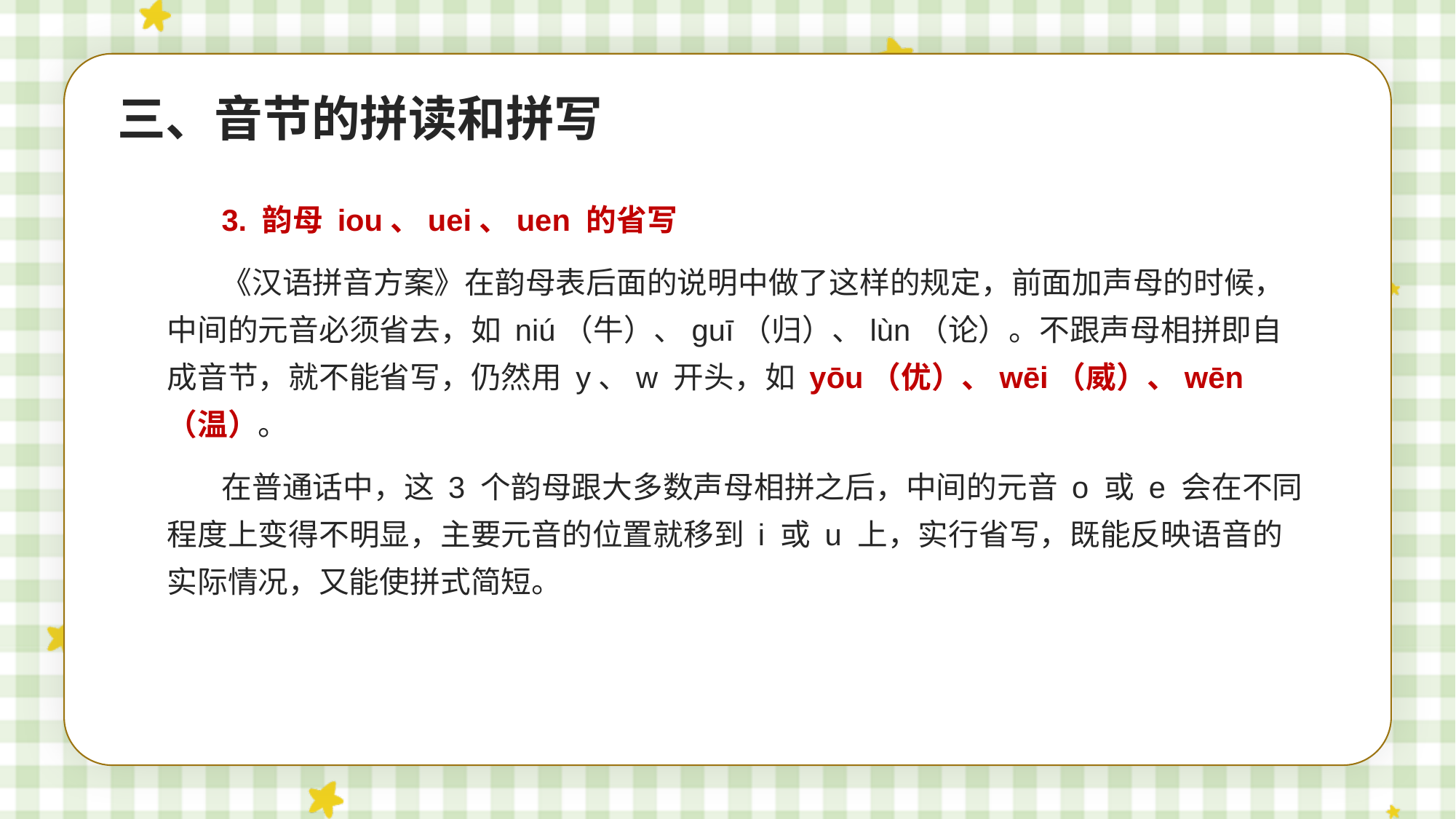

三、音节的拼读和拼写
3. 韵母 iou、uei、uen 的省写
《汉语拼音方案》在韵母表后面的说明中做了这样的规定，前面加声母的时候，中间的元音必须省去，如 niú（牛）、guī（归）、lùn（论）。不跟声母相拼即自成音节，就不能省写，仍然用 y、w 开头，如 yōu（优）、wēi（威）、wēn（温）。
在普通话中，这 3 个韵母跟大多数声母相拼之后，中间的元音 o 或 e 会在不同程度上变得不明显，主要元音的位置就移到 i 或 u 上，实行省写，既能反映语音的实际情况，又能使拼式简短。